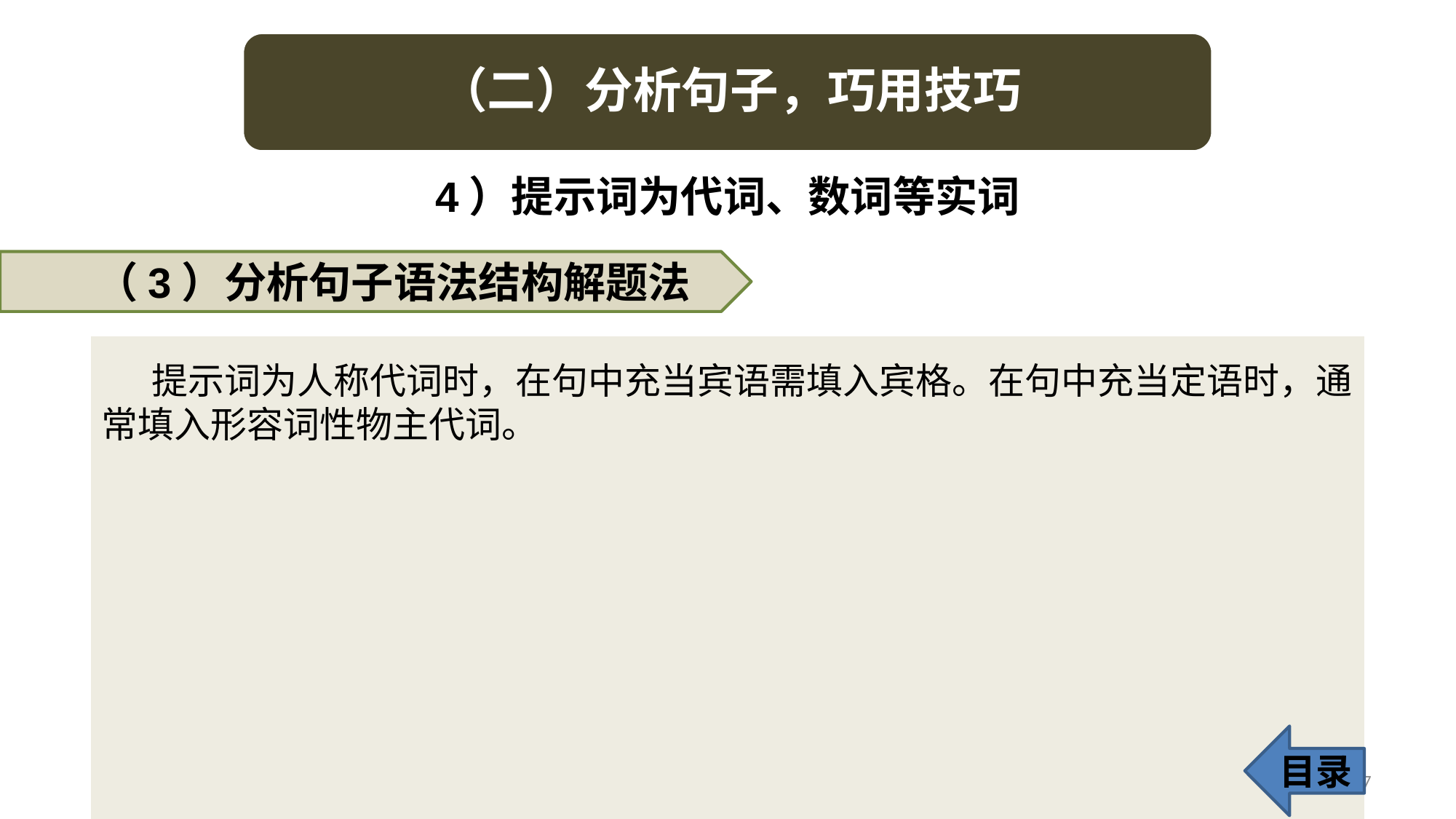

（二）分析句子，巧用技巧
4）提示词为代词、数词等实词
（3）分析句子语法结构解题法

     提示词为人称代词时，在句中充当宾语需填入宾格。在句中充当定语时，通常填入形容词性物主代词。
目录
47